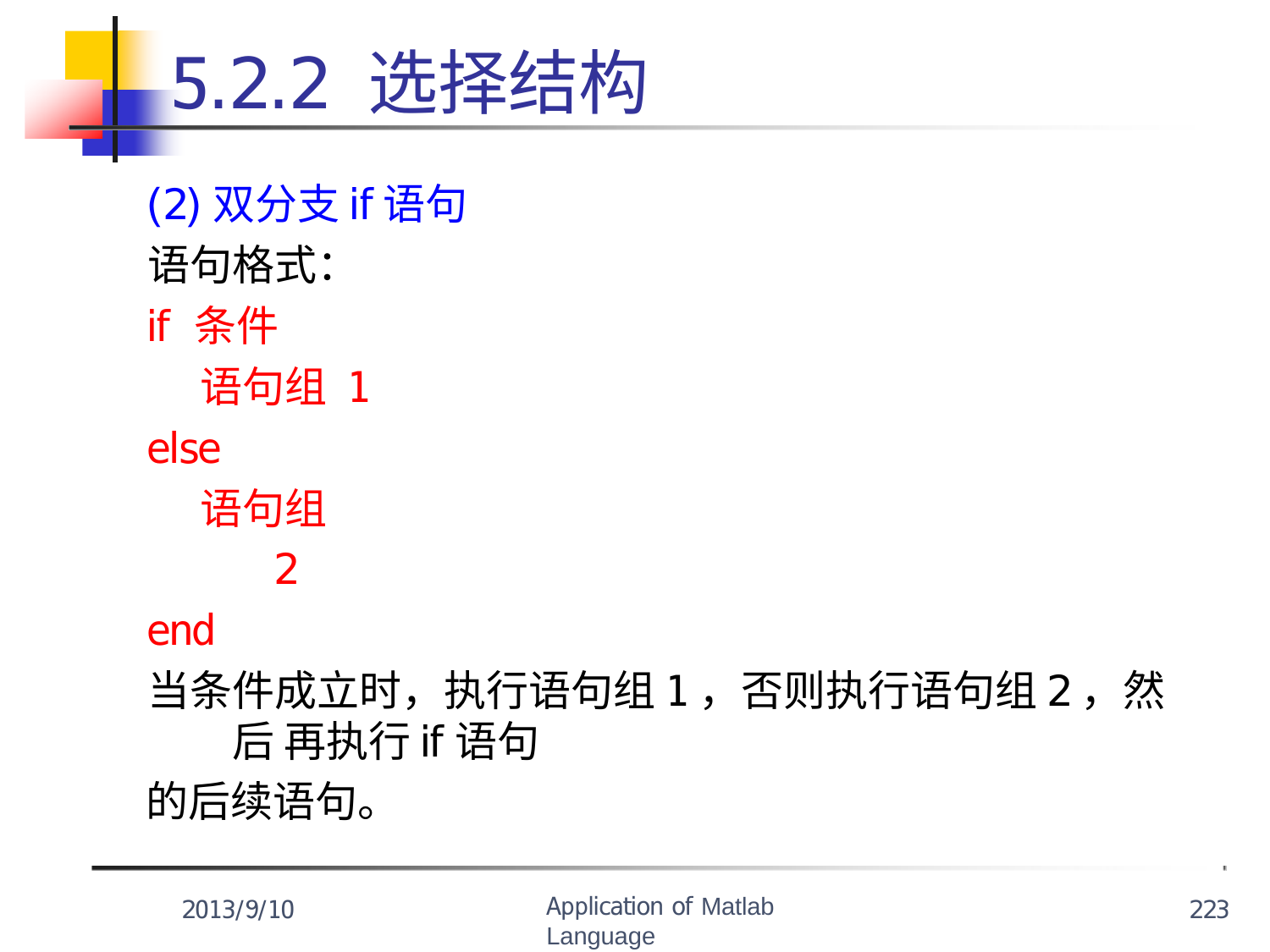

# 5.2.2 选择结构
(2)双分支if语句

语句格式：

if 条件

语句组 1

else
语句组	2 end

当条件成立时，执行语句组1，否则执行语句组2，然后 再执行if语句

的后续语句。
Application of Matlab Language
2013/9/10
223